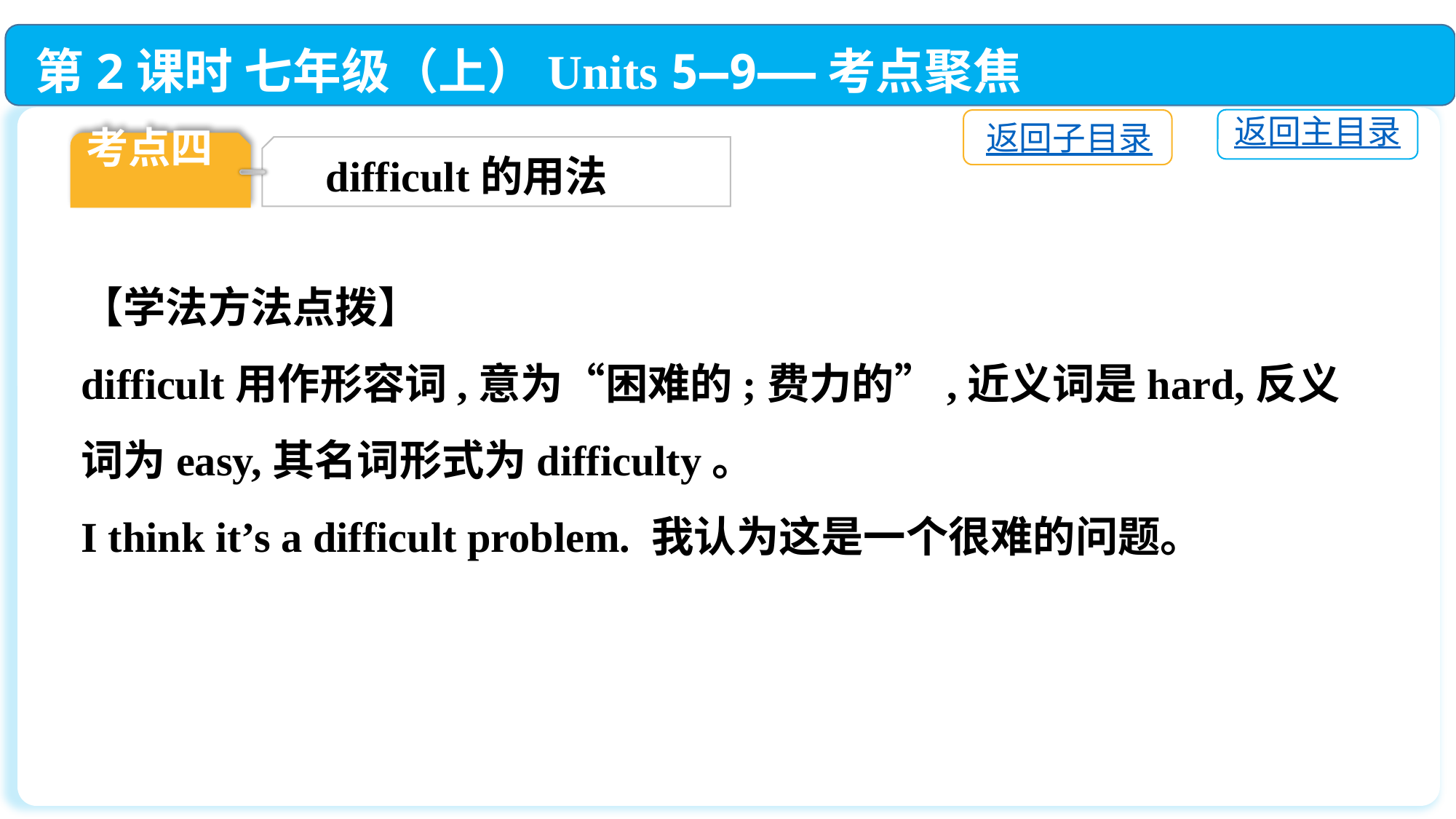

第2课时 七年级（上）Units 5—9——考点聚焦

返回主目录

返回子目录
考点四
difficult的用法

【学法方法点拨】
difficult用作形容词,意为“困难的;费力的”,近义词是hard,反义词为easy,其名词形式为difficulty。
I think it’s a difficult problem. 我认为这是一个很难的问题。